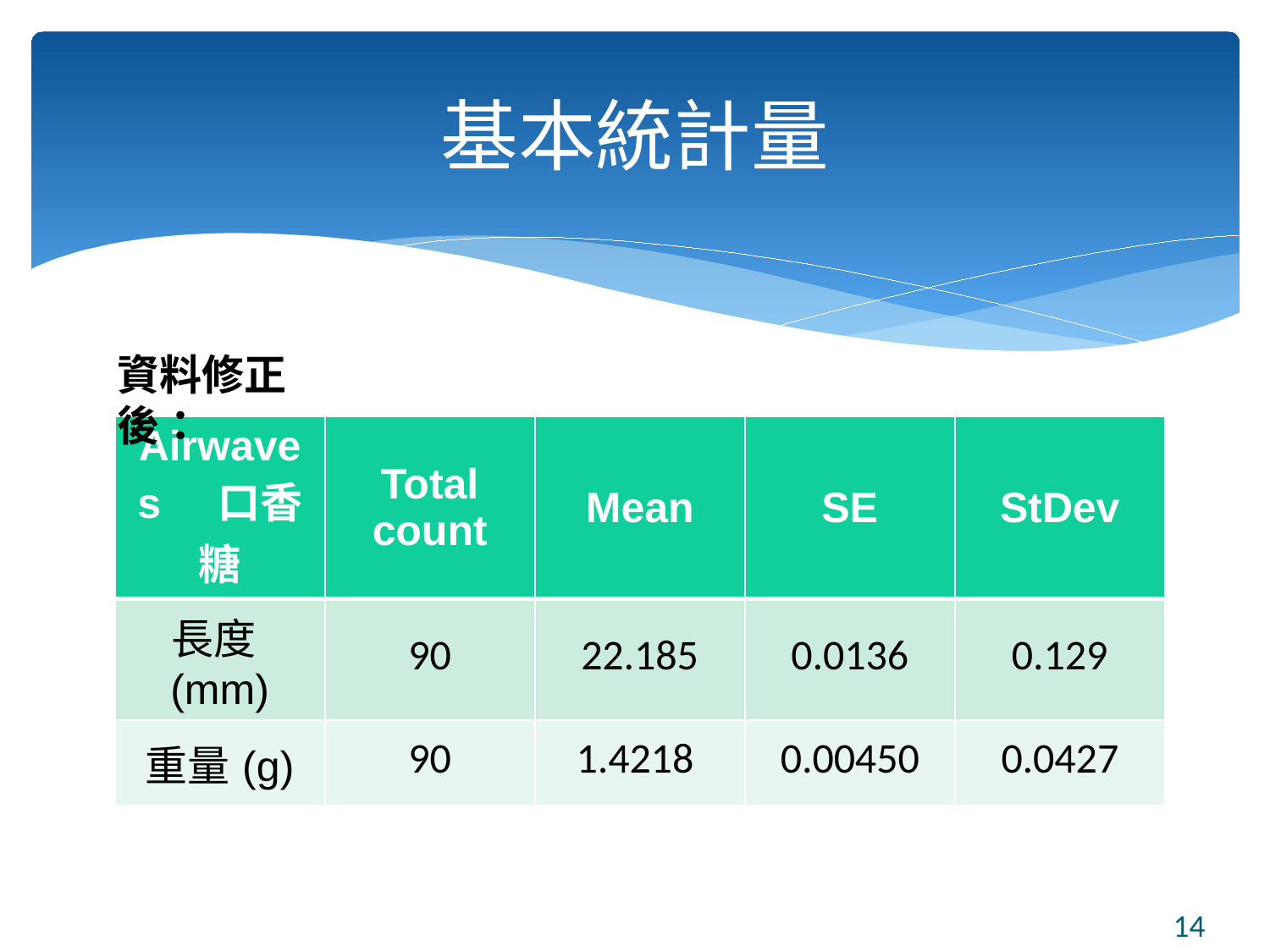

# 基本統計量
資料修正後：
| Airwaves 口香糖 | Total count | Mean | SE | StDev |
| --- | --- | --- | --- | --- |
| 長度(mm) | 90 | 22.185 | 0.0136 | 0.129 |
| 重量(g) | 90 | 1.4218 | 0.00450 | 0.0427 |
14